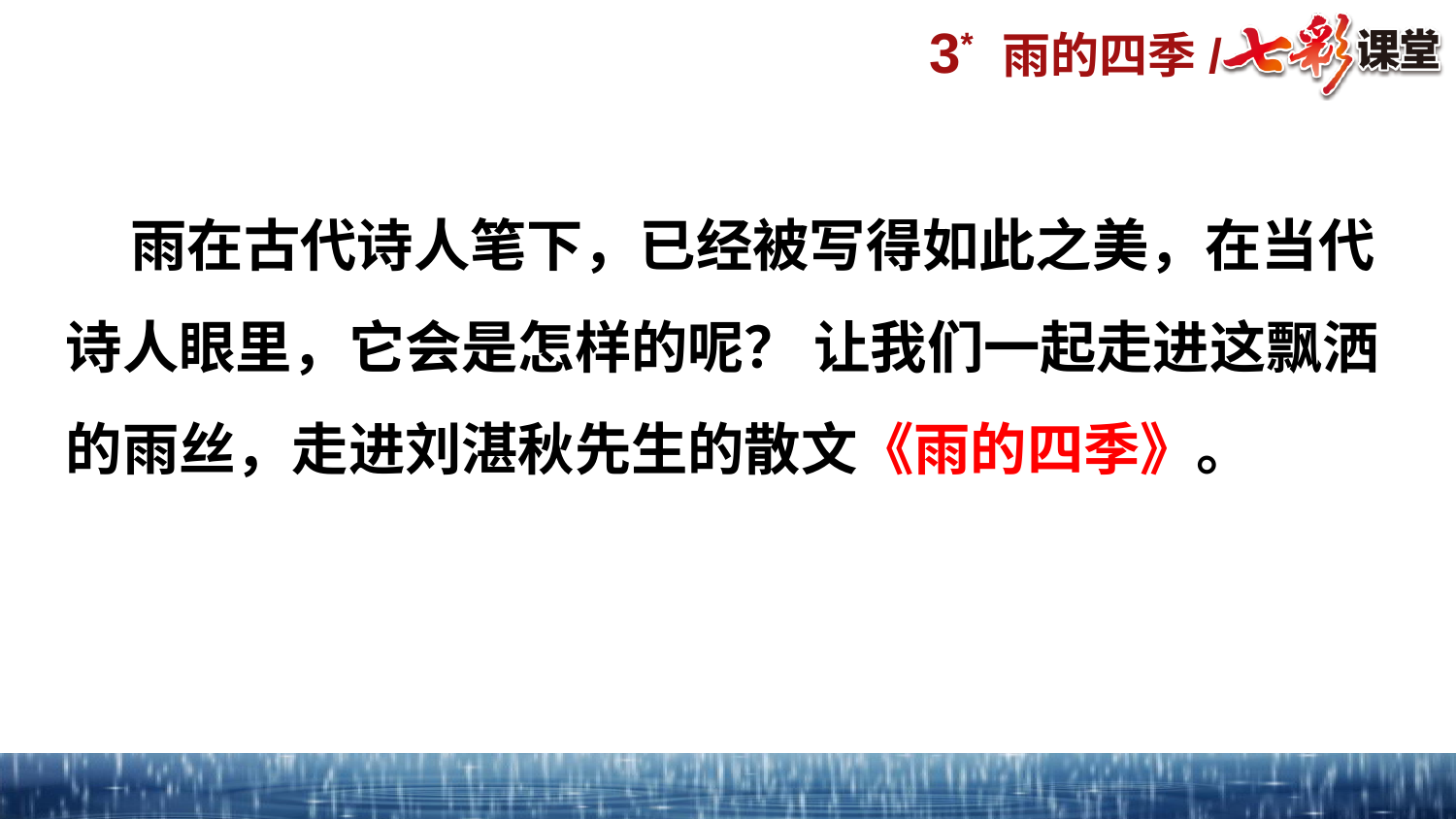

雨在古代诗人笔下，已经被写得如此之美，在当代诗人眼里，它会是怎样的呢？ 让我们一起走进这飘洒的雨丝，走进刘湛秋先生的散文《雨的四季》。